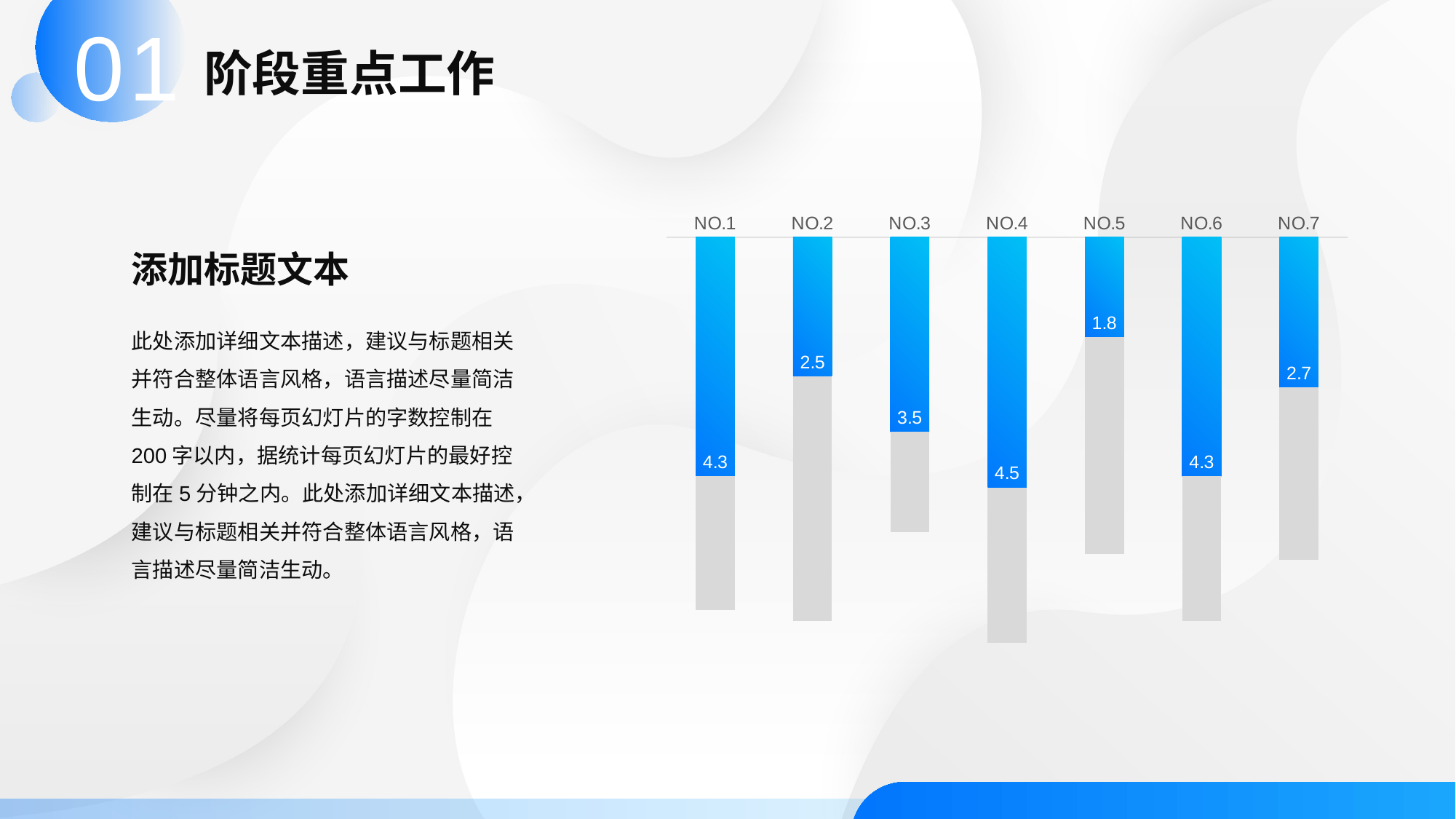

01
阶段重点工作

### Chart

| Category | 系列 1 | 系列 2 |
|---|---|---|
| NO.1 | 4.3 | 2.4 |
| NO.2 | 2.5 | 4.4 |
| NO.3 | 3.5 | 1.8 |
| NO.4 | 4.5 | 2.8 |
| NO.5 | 1.8 | 3.9 |
| NO.6 | 4.3 | 2.6 |
| NO.7 | 2.7 | 3.1 |
添加标题文本
此处添加详细文本描述，建议与标题相关并符合整体语言风格，语言描述尽量简洁生动。尽量将每页幻灯片的字数控制在200字以内，据统计每页幻灯片的最好控制在5分钟之内。此处添加详细文本描述，建议与标题相关并符合整体语言风格，语言描述尽量简洁生动。